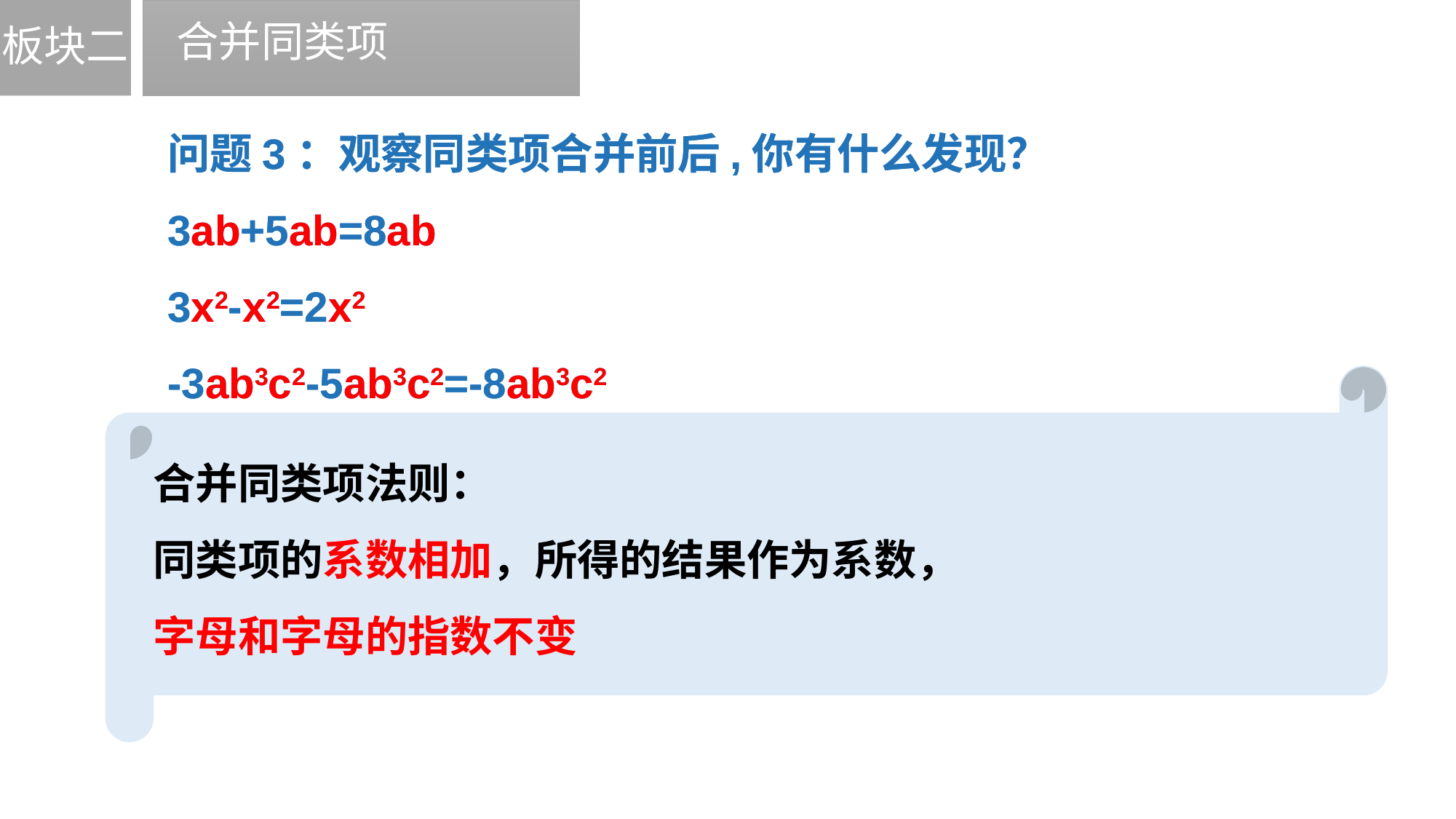

板块二
合并同类项
问题3：观察同类项合并前后,你有什么发现？
3ab+5ab=8ab
3x2-x2=2x2
-3ab3c2-5ab3c2=-8ab3c2

问题3：观察同类项合并前后,你有什么发现？
3ab+5ab=8ab
3x2-x2=2x2
-3ab3c2-5ab3c2=-8ab3c2

合并同类项法则：
同类项的系数相加，所得的结果作为系数，
字母和字母的指数不变